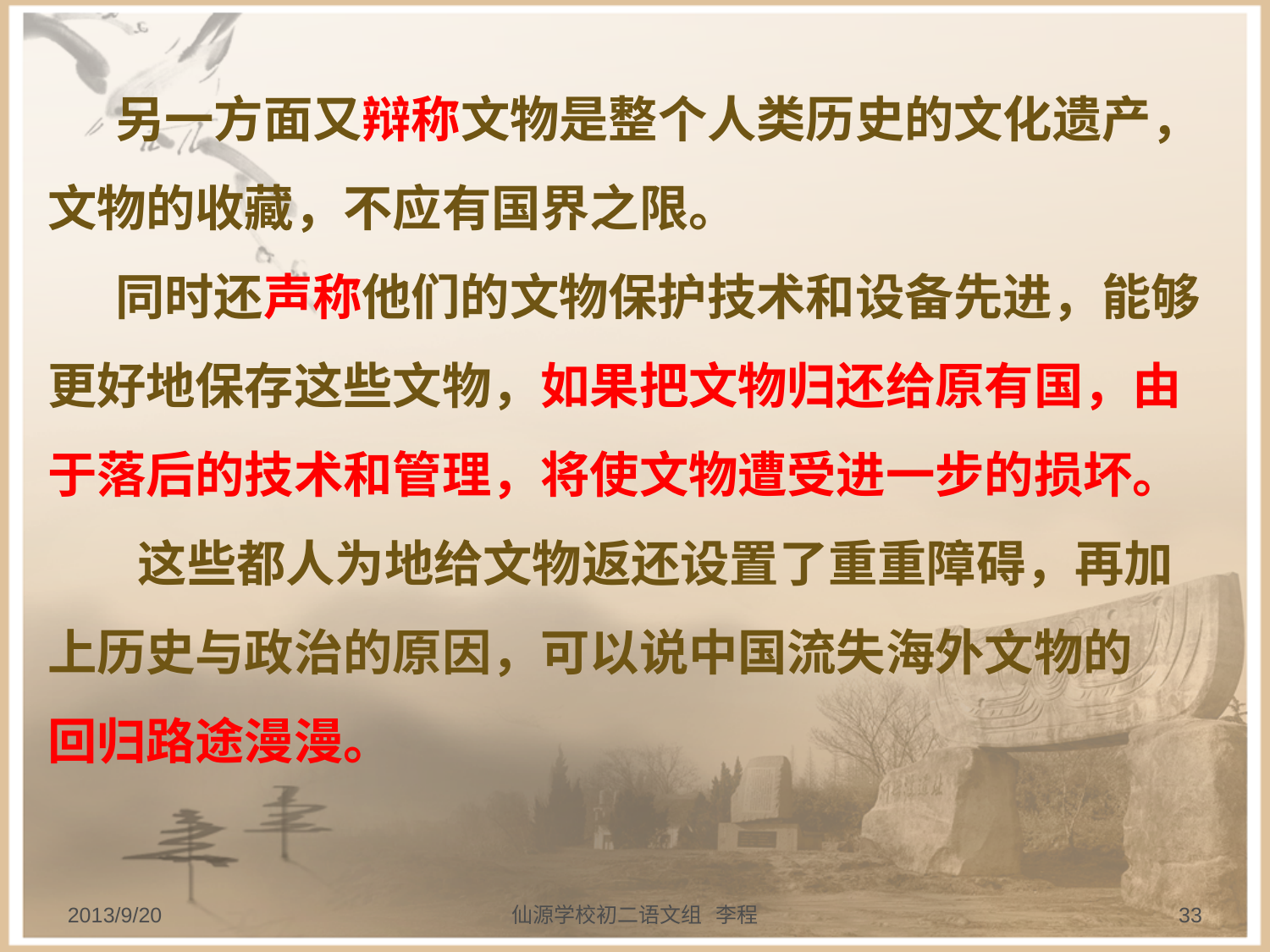

另一方面又辩称文物是整个人类历史的文化遗产，文物的收藏，不应有国界之限。
     同时还声称他们的文物保护技术和设备先进，能够更好地保存这些文物，如果把文物归还给原有国，由于落后的技术和管理，将使文物遭受进一步的损坏。
       这些都人为地给文物返还设置了重重障碍，再加上历史与政治的原因，可以说中国流失海外文物的
回归路途漫漫。
2013/9/20
仙源学校初二语文组   李程
33